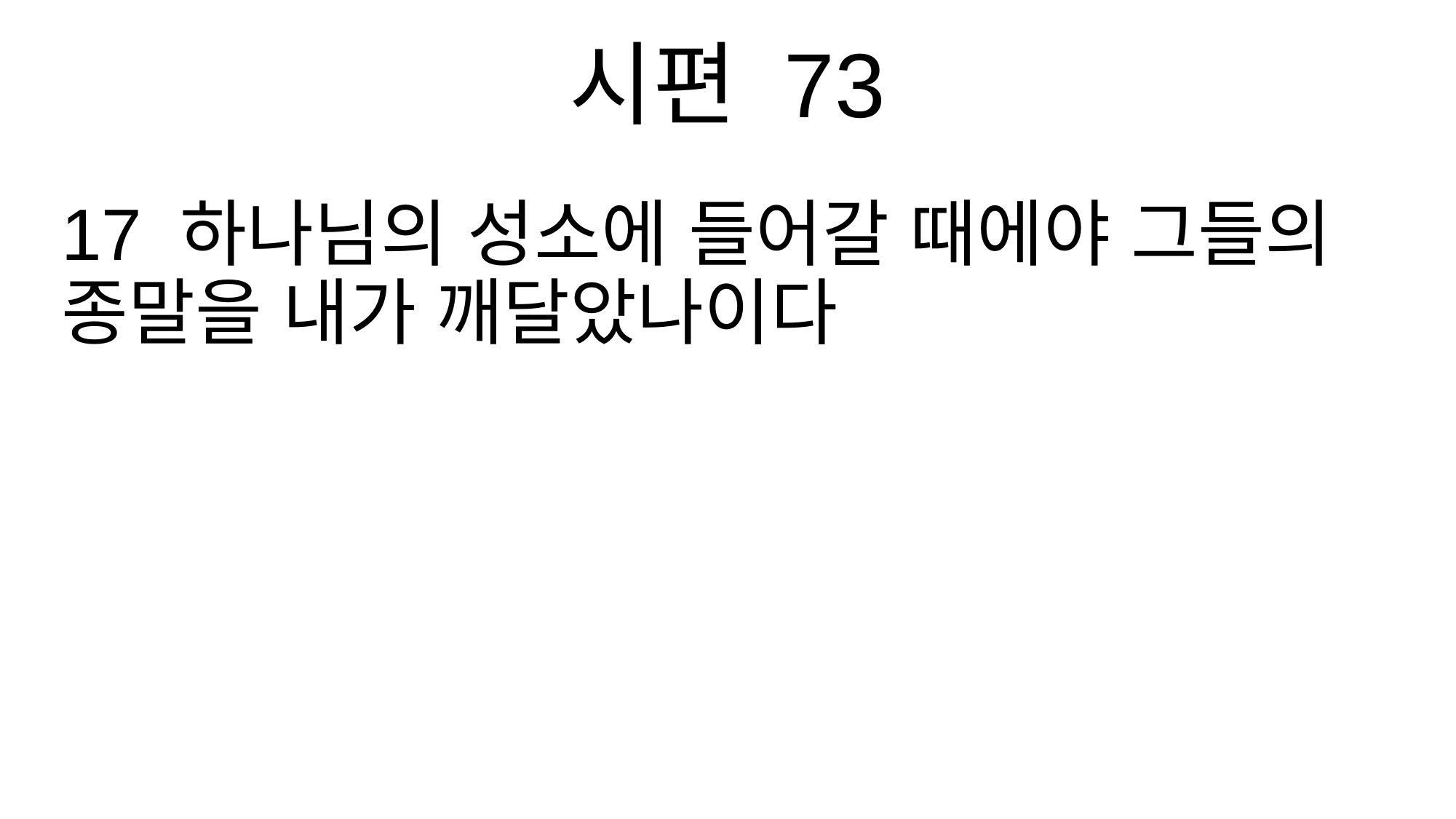

시편 73
17 하나님의 성소에 들어갈 때에야 그들의 종말을 내가 깨달았나이다